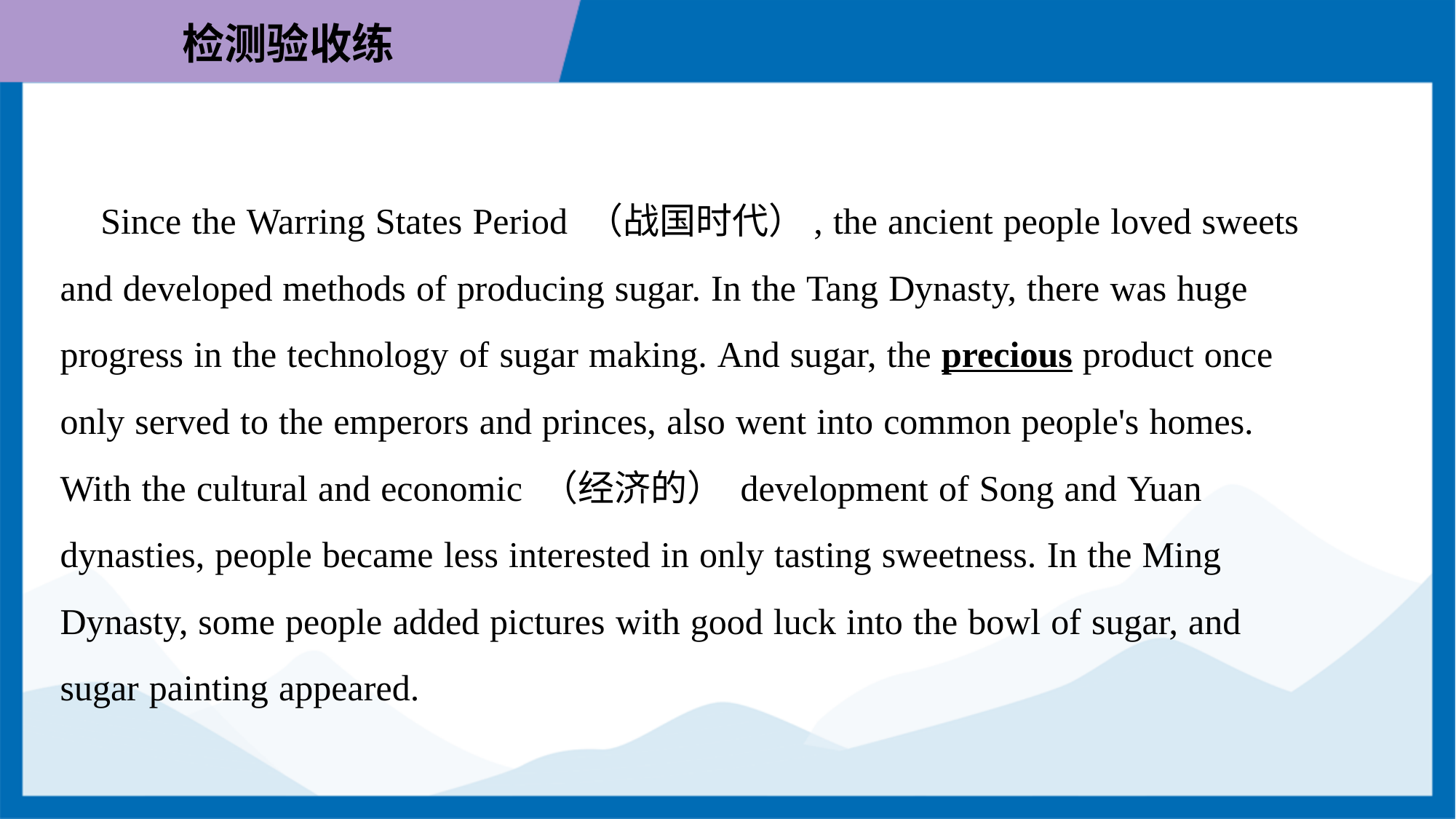

Since the Warring States Period （战国时代）, the ancient people loved sweets
and developed methods of producing sugar. In the Tang Dynasty, there was huge
progress in the technology of sugar making. And sugar, the precious product once
only served to the emperors and princes, also went into common people's homes.
With the cultural and economic （经济的） development of Song and Yuan
dynasties, people became less interested in only tasting sweetness. In the Ming
Dynasty, some people added pictures with good luck into the bowl of sugar, and
sugar painting appeared.